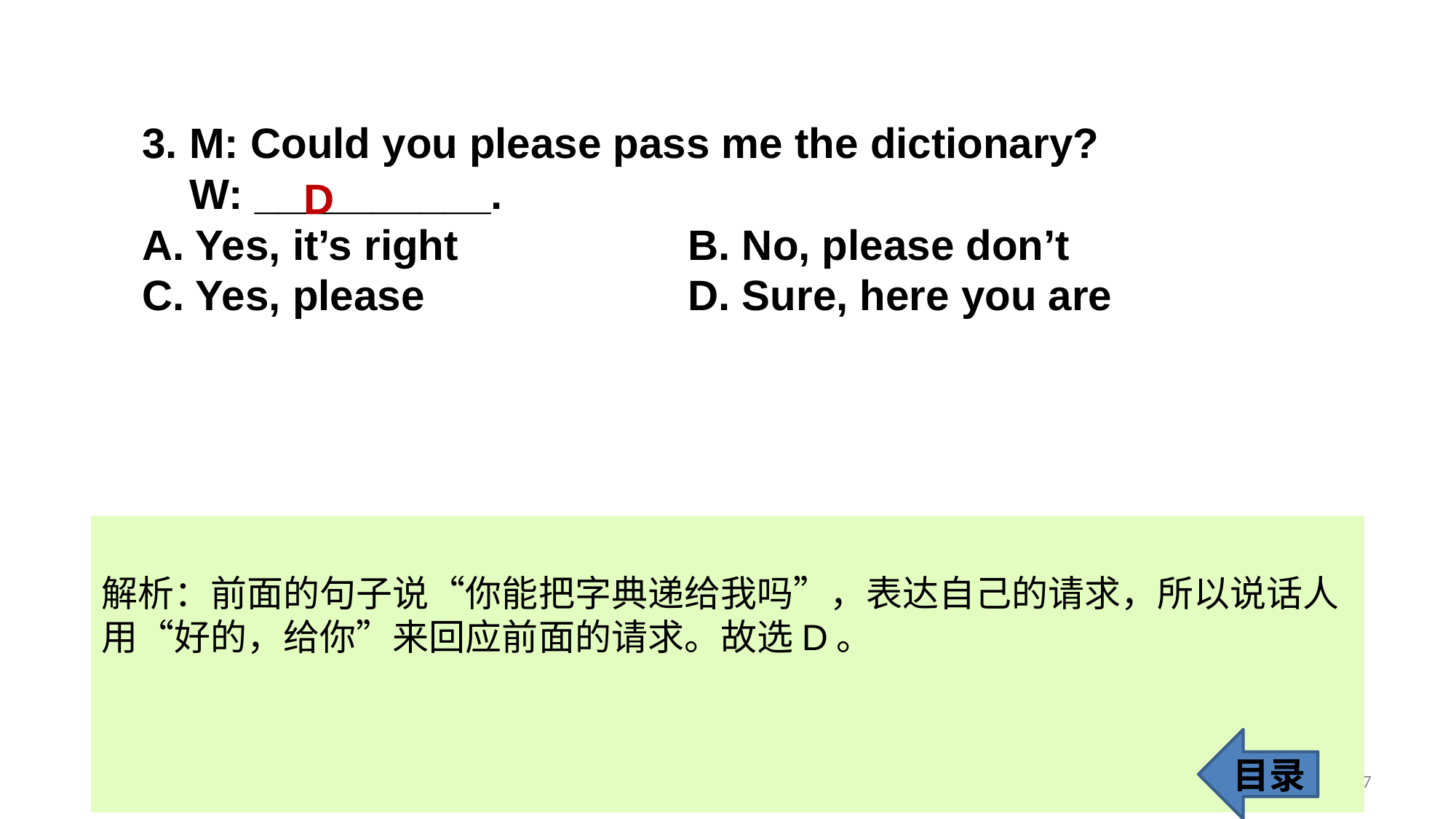

3. M: Could you please pass me the dictionary?
    W: __________.
A. Yes, it’s right 		B. No, please don’t
C. Yes, please 			D. Sure, here you are
D

解析：前面的句子说“你能把字典递给我吗”，表达自己的请求，所以说话人
用“好的，给你”来回应前面的请求。故选D。
目录
7